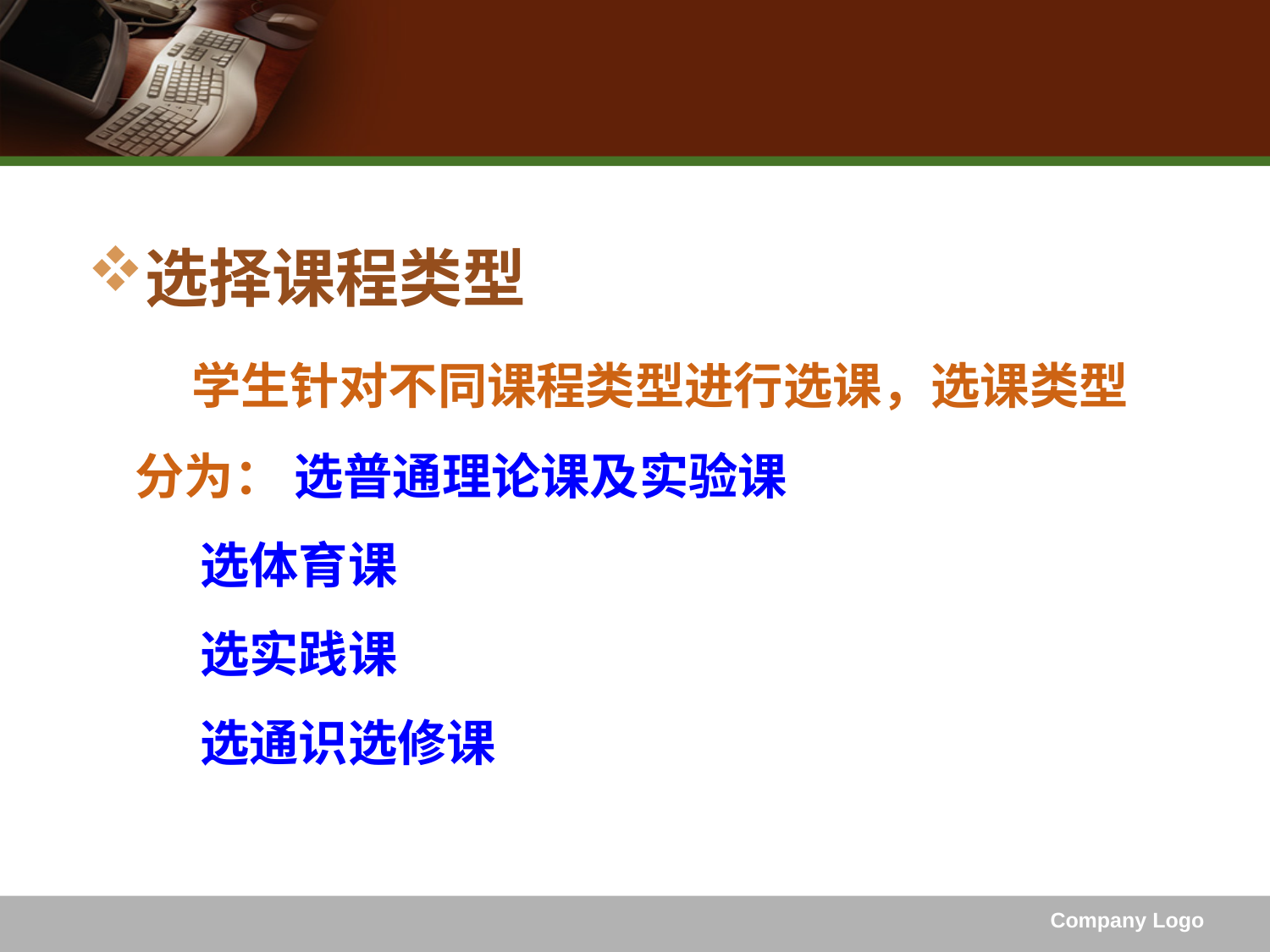

选择课程类型
       学生针对不同课程类型进行选课，选课类型分为： 选普通理论课及实验课
         选体育课
         选实践课
         选通识选修课
Company Logo